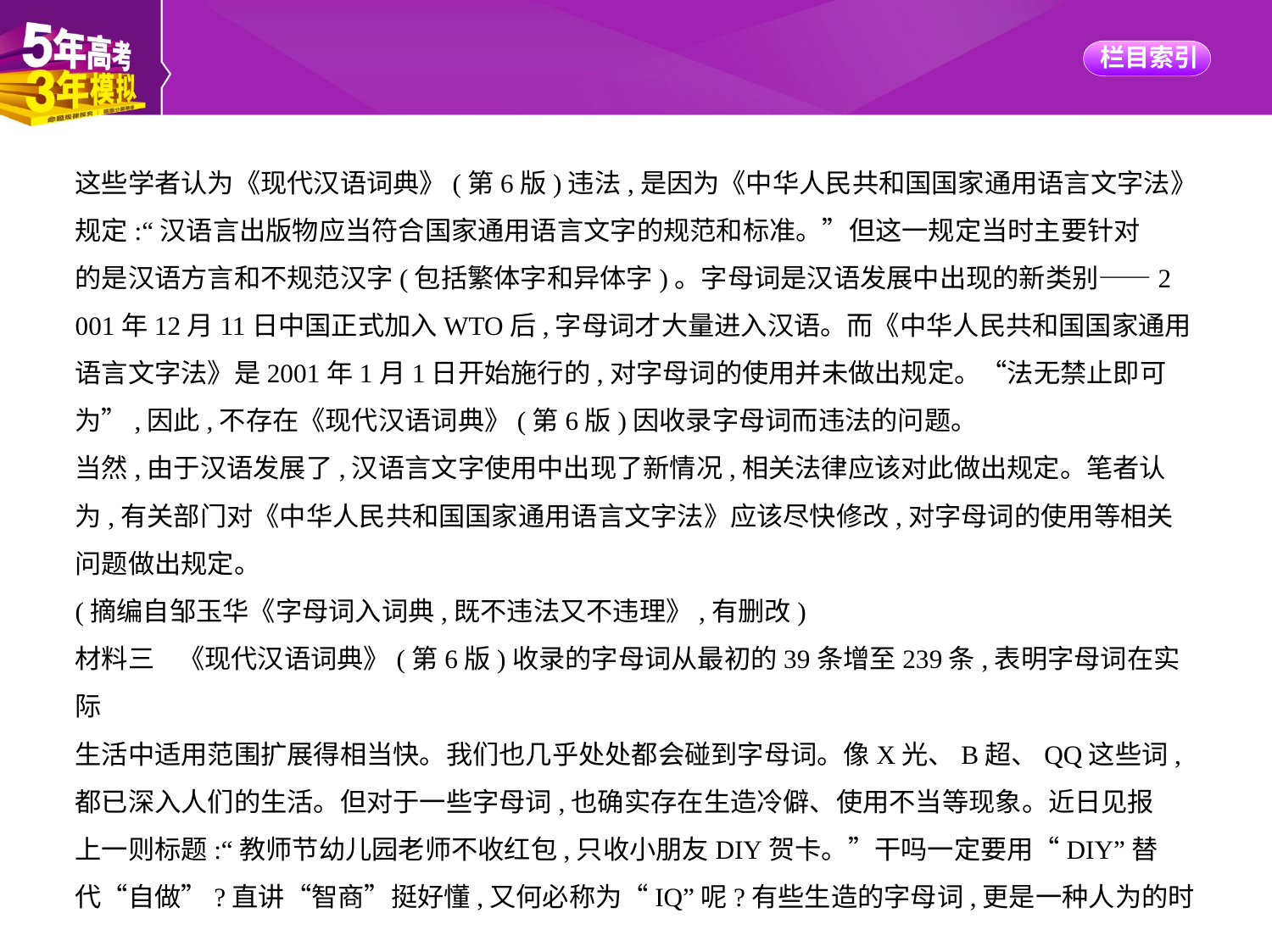

这些学者认为《现代汉语词典》(第6版)违法,是因为《中华人民共和国国家通用语言文字法》
规定:“汉语言出版物应当符合国家通用语言文字的规范和标准。”但这一规定当时主要针对
的是汉语方言和不规范汉字(包括繁体字和异体字)。字母词是汉语发展中出现的新类别——2
001年12月11日中国正式加入WTO后,字母词才大量进入汉语。而《中华人民共和国国家通用
语言文字法》是2001年1月1日开始施行的,对字母词的使用并未做出规定。“法无禁止即可
为”,因此,不存在《现代汉语词典》(第6版)因收录字母词而违法的问题。
当然,由于汉语发展了,汉语言文字使用中出现了新情况,相关法律应该对此做出规定。笔者认
为,有关部门对《中华人民共和国国家通用语言文字法》应该尽快修改,对字母词的使用等相关
问题做出规定。
(摘编自邹玉华《字母词入词典,既不违法又不违理》,有删改)
材料三    《现代汉语词典》(第6版)收录的字母词从最初的39条增至239条,表明字母词在实际
生活中适用范围扩展得相当快。我们也几乎处处都会碰到字母词。像X光、B超、QQ这些词,
都已深入人们的生活。但对于一些字母词,也确实存在生造冷僻、使用不当等现象。近日见报
上一则标题:“教师节幼儿园老师不收红包,只收小朋友DIY贺卡。”干吗一定要用“DIY”替
代“自做”?直讲“智商”挺好懂,又何必称为“IQ”呢?有些生造的字母词,更是一种人为的时